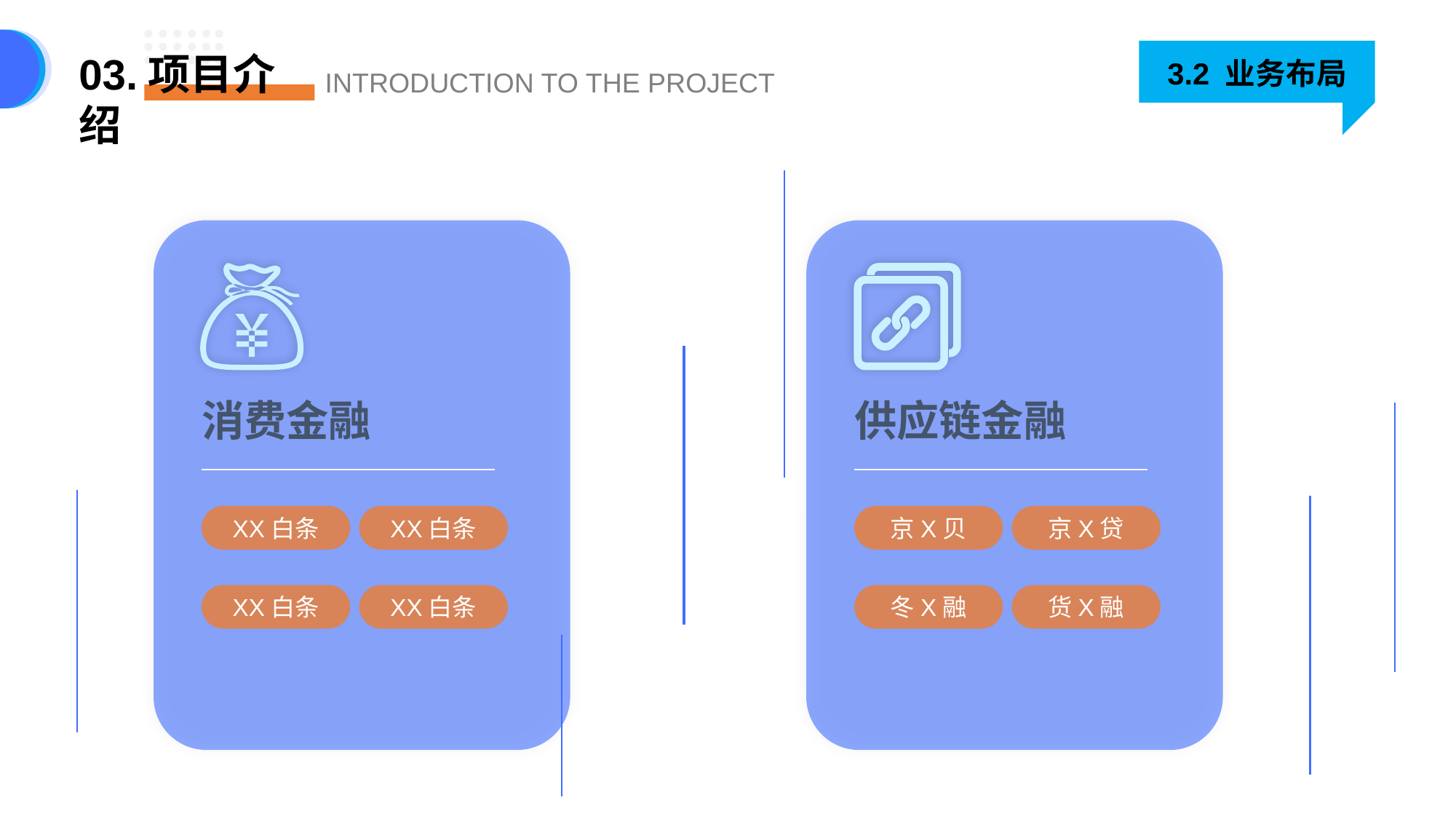

3.2 业务布局

03.项目介绍
INTRODUCTION TO THE PROJECT

消费金融
供应链金融
XX白条
XX白条
京X贝
京X贷
XX白条
XX白条
冬X融
货X融